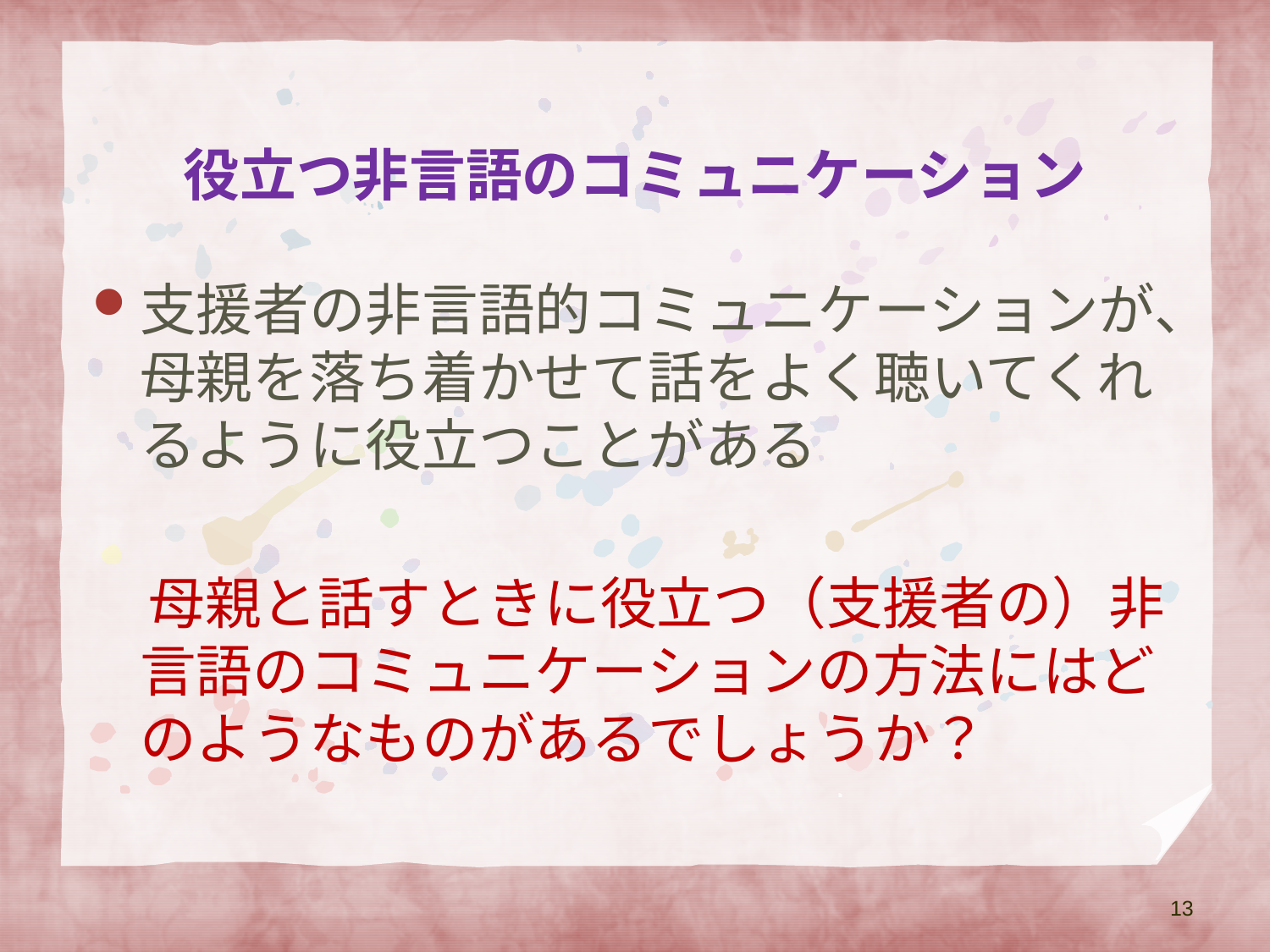

# 役立つ非言語のコミュニケーション
支援者の非言語的コミュニケーションが、母親を落ち着かせて話をよく聴いてくれるように役立つことがある

　母親と話すときに役立つ（支援者の）非言語のコミュニケーションの方法にはどのようなものがあるでしょうか？

13